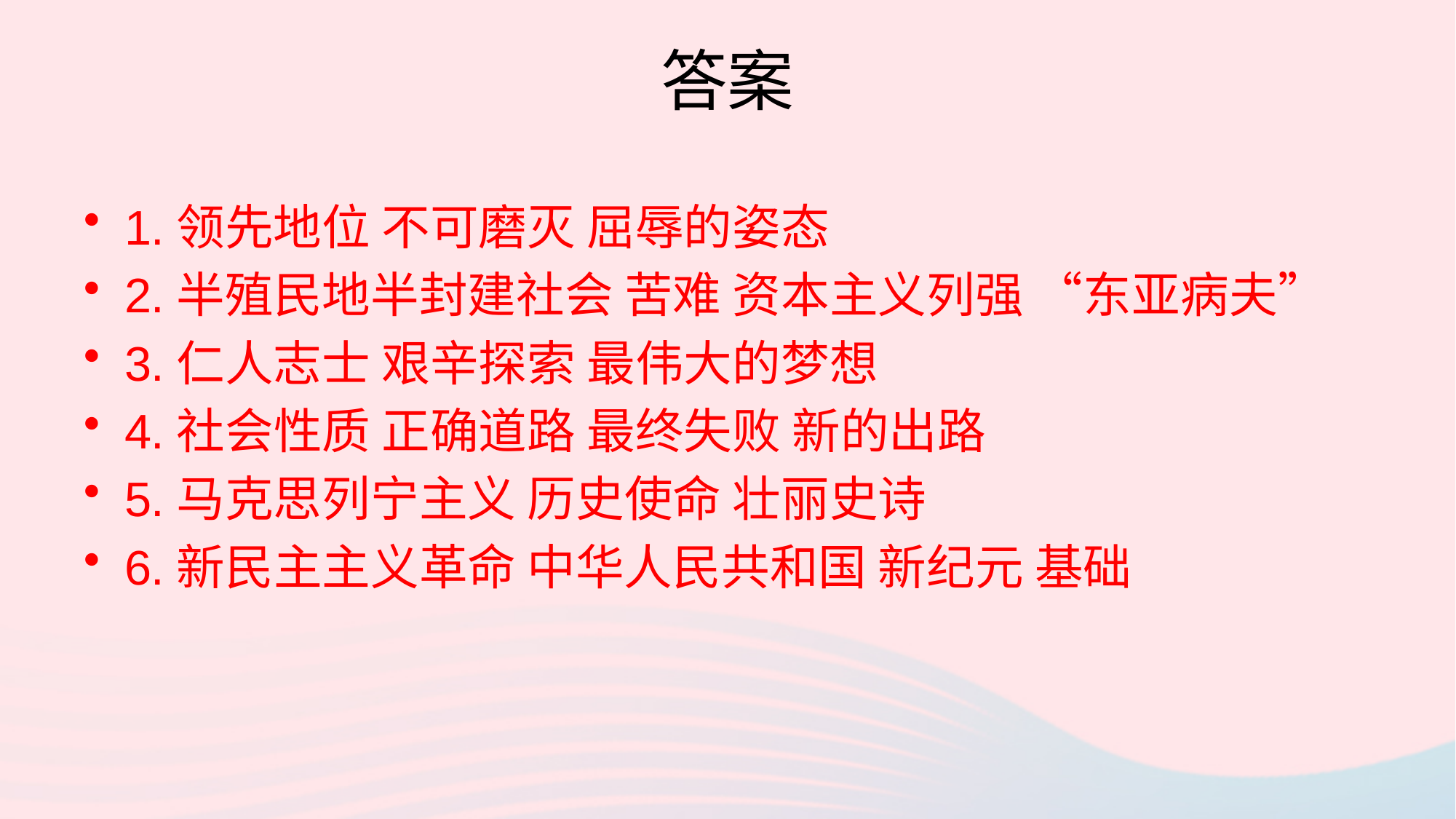

# 答案
1.领先地位 不可磨灭 屈辱的姿态
2.半殖民地半封建社会 苦难 资本主义列强 “东亚病夫”
3.仁人志士 艰辛探索 最伟大的梦想
4.社会性质 正确道路 最终失败 新的出路
5.马克思列宁主义 历史使命 壮丽史诗
6.新民主主义革命 中华人民共和国 新纪元 基础